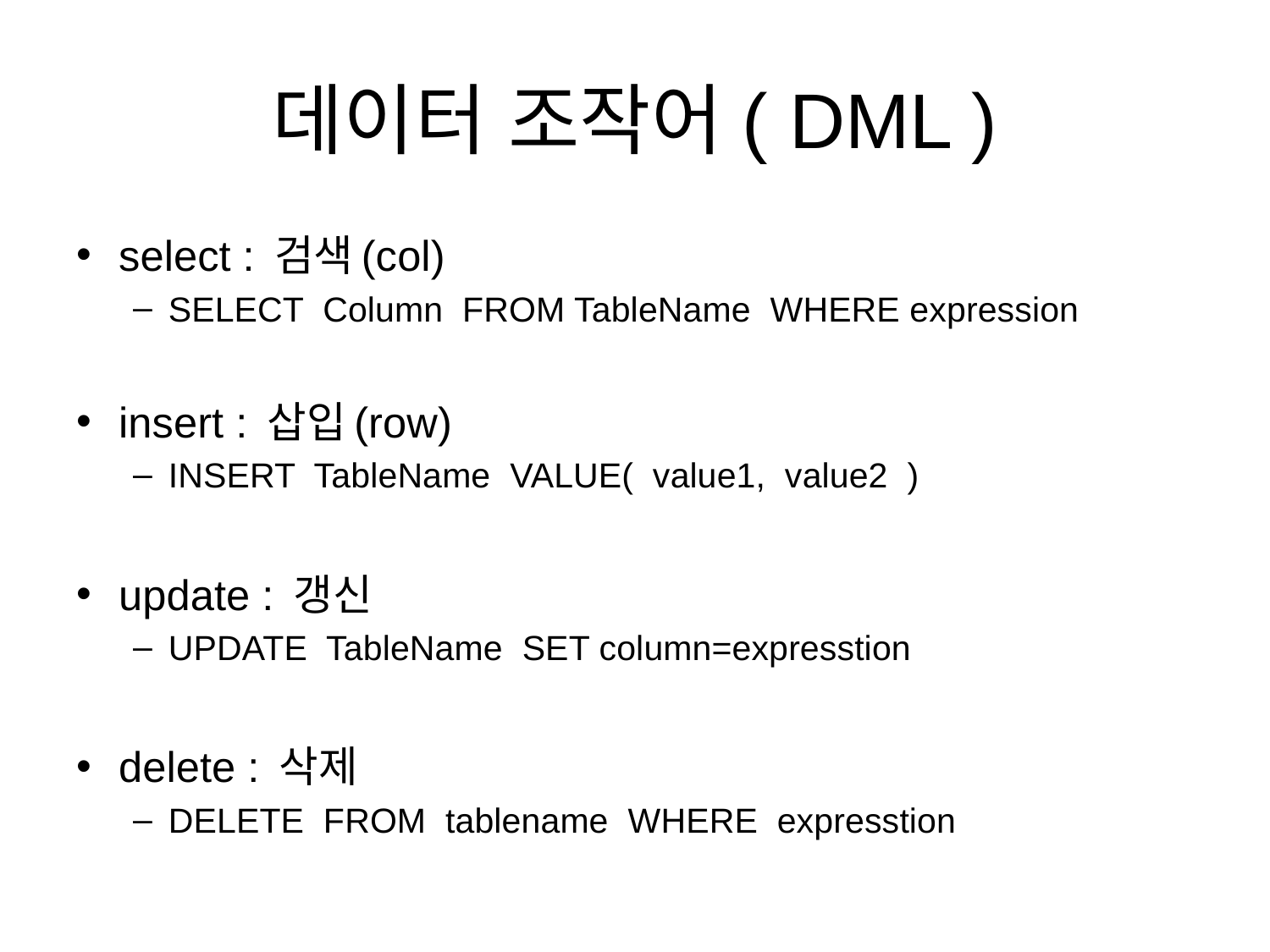

# 데이터 조작어( DML )
select : 검색(col)
SELECT  Column  FROM TableName  WHERE expression

insert : 삽입(row)
INSERT  TableName  VALUE(  value1,  value2  )

update : 갱신
UPDATE  TableName  SET column=expresstion

delete : 삭제
DELETE  FROM  tablename  WHERE  expresstion